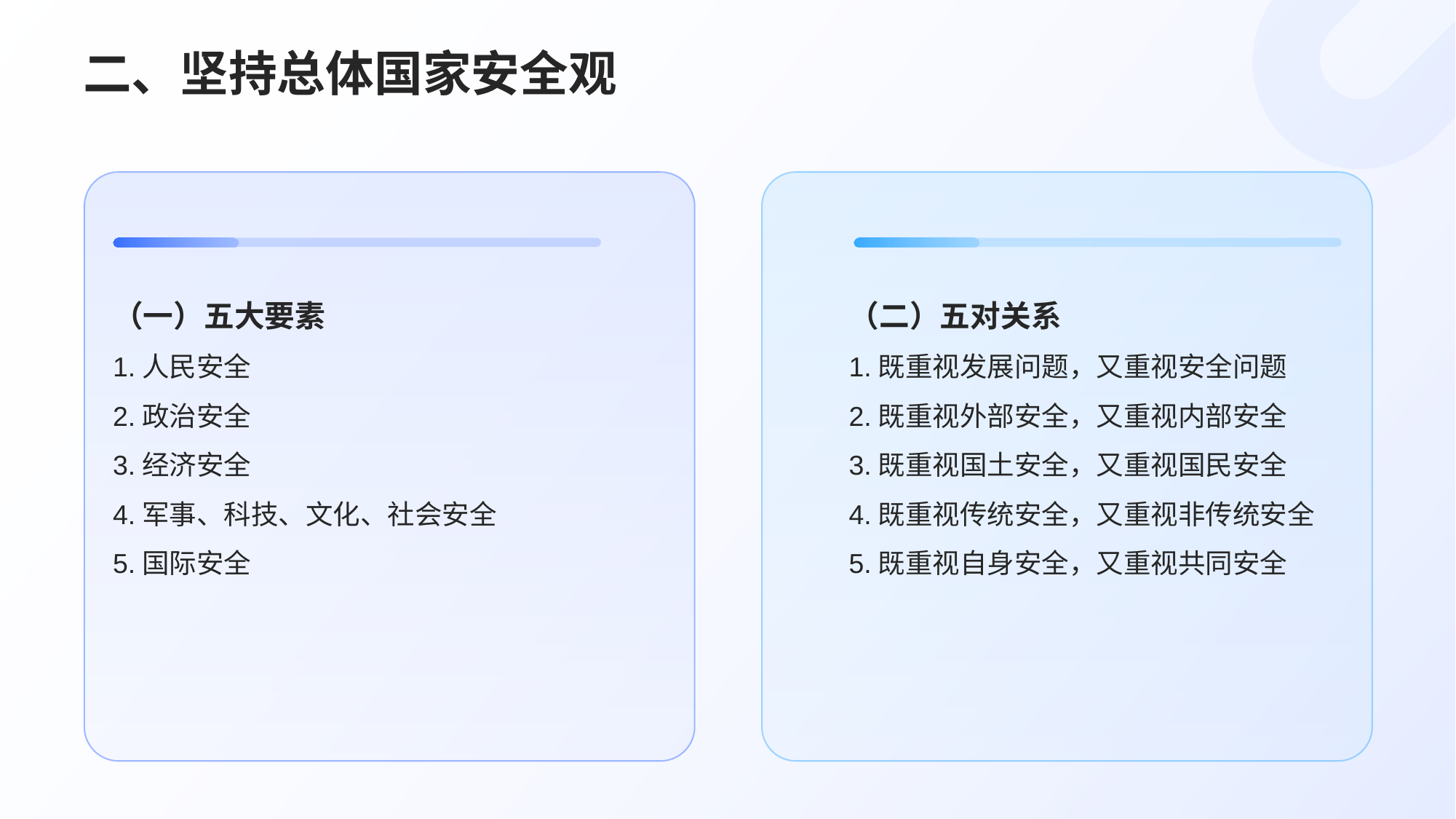

# 二、坚持总体国家安全观

（一）五大要素
1.人民安全
2.政治安全
3.经济安全
4.军事、科技、文化、社会安全
5.国际安全
（二）五对关系
1.既重视发展问题，又重视安全问题
2.既重视外部安全，又重视内部安全
3.既重视国土安全，又重视国民安全
4.既重视传统安全，又重视非传统安全
5.既重视自身安全，又重视共同安全